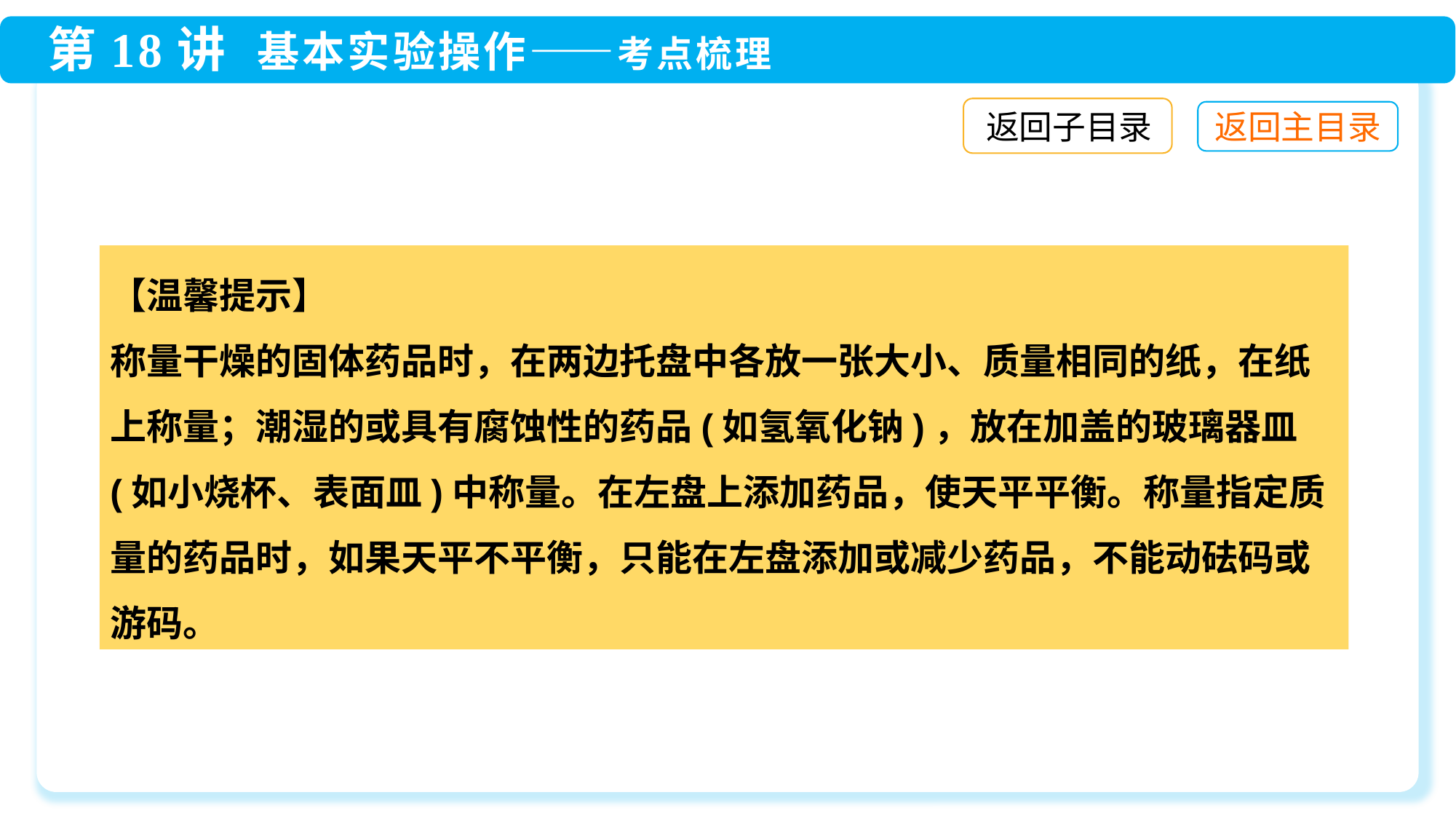

返回子目录
【温馨提示】
称量干燥的固体药品时，在两边托盘中各放一张大小、质量相同的纸，在纸上称量；潮湿的或具有腐蚀性的药品(如氢氧化钠)，放在加盖的玻璃器皿(如小烧杯、表面皿)中称量。在左盘上添加药品，使天平平衡。称量指定质量的药品时，如果天平不平衡，只能在左盘添加或减少药品，不能动砝码或游码。